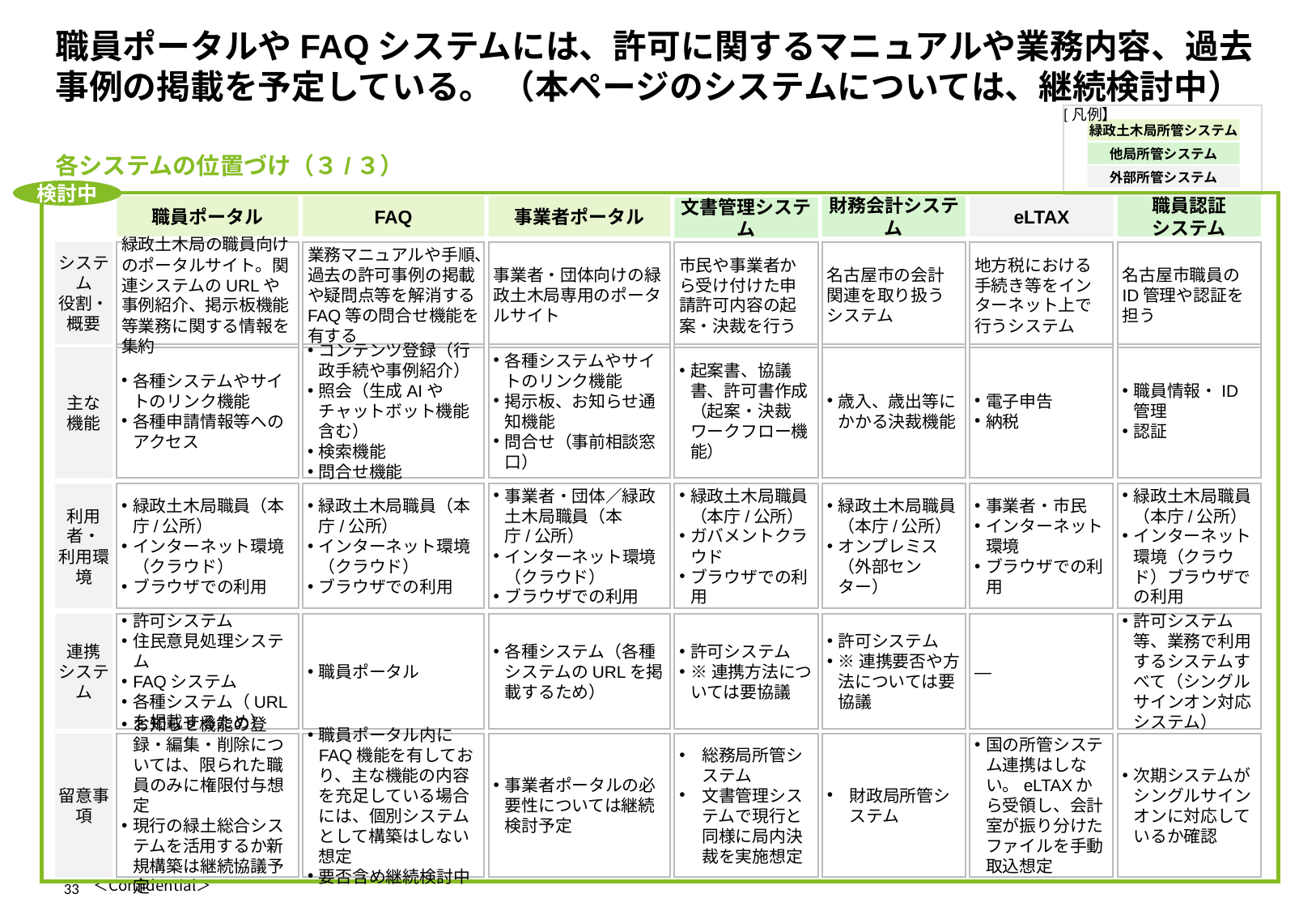

# 職員ポータルやFAQシステムには、許可に関するマニュアルや業務内容、過去事例の掲載を予定している。 （本ページのシステムについては、継続検討中）
[凡例】
緑政土木局所管システム
他局所管システム
外部所管システム
各システムの位置づけ（３/３）
検討中

職員ポータル
FAQ
事業者ポータル
財務会計システム
eLTAX
職員認証
システム
文書管理システム
システム
役割・概要
緑政土木局の職員向けのポータルサイト。関連システムのURLや事例紹介、掲示板機能等業務に関する情報を集約
業務マニュアルや手順、過去の許可事例の掲載や疑問点等を解消するFAQ等の問合せ機能を有する
事業者・団体向けの緑政土木局専用のポータルサイト
市民や事業者から受け付けた申請許可内容の起案・決裁を行う
名古屋市の会計関連を取り扱うシステム
地方税における手続き等をインターネット上で行うシステム
名古屋市職員のID管理や認証を担う
各種システムやサイトのリンク機能
各種申請情報等へのアクセス
コンテンツ登録（行政手続や事例紹介）
照会（生成AIやチャットボット機能含む）
検索機能
問合せ機能
各種システムやサイトのリンク機能
掲示板、お知らせ通知機能
問合せ（事前相談窓口）
起案書、協議書、許可書作成（起案・決裁ワークフロー機能）
歳入、歳出等にかかる決裁機能
電子申告
納税
職員情報・ID管理
認証
主な
機能
利用者・
利用環境
緑政土木局職員（本庁/公所）
インターネット環境（クラウド）
ブラウザでの利用
緑政土木局職員（本庁/公所）
インターネット環境（クラウド）
ブラウザでの利用
事業者・団体／緑政土木局職員（本庁/公所）
インターネット環境（クラウド）
ブラウザでの利用
緑政土木局職員（本庁/公所）
ガバメントクラウド
ブラウザでの利用
緑政土木局職員（本庁/公所）
オンプレミス（外部センター）
事業者・市民
インターネット環境
ブラウザでの利用
緑政土木局職員（本庁/公所）
インターネット環境（クラウド）ブラウザでの利用
連携
システム
許可システム
住民意見処理システム
FAQシステム
各種システム（URLを掲載するため）
職員ポータル
各種システム（各種システムのURLを掲載するため）
許可システム
※連携方法については要協議
許可システム
※連携要否や方法については要協議
―
許可システム等、業務で利用するシステムすべて（シングルサインオン対応システム）
留意事項
お知らせ機能の登録・編集・削除については、限られた職員のみに権限付与想定
現行の緑土総合システムを活用するか新規構築は継続協議予定
職員ポータル内にFAQ機能を有しており、主な機能の内容を充足している場合には、個別システムとして構築はしない想定
要否含め継続検討中
事業者ポータルの必要性については継続検討予定
総務局所管システム
文書管理システムで現行と同様に局内決裁を実施想定
財政局所管システム
国の所管システム連携はしない。eLTAXから受領し、会計室が振り分けたファイルを手動取込想定
次期システムがシングルサインオンに対応しているか確認
33
＜Confidential＞